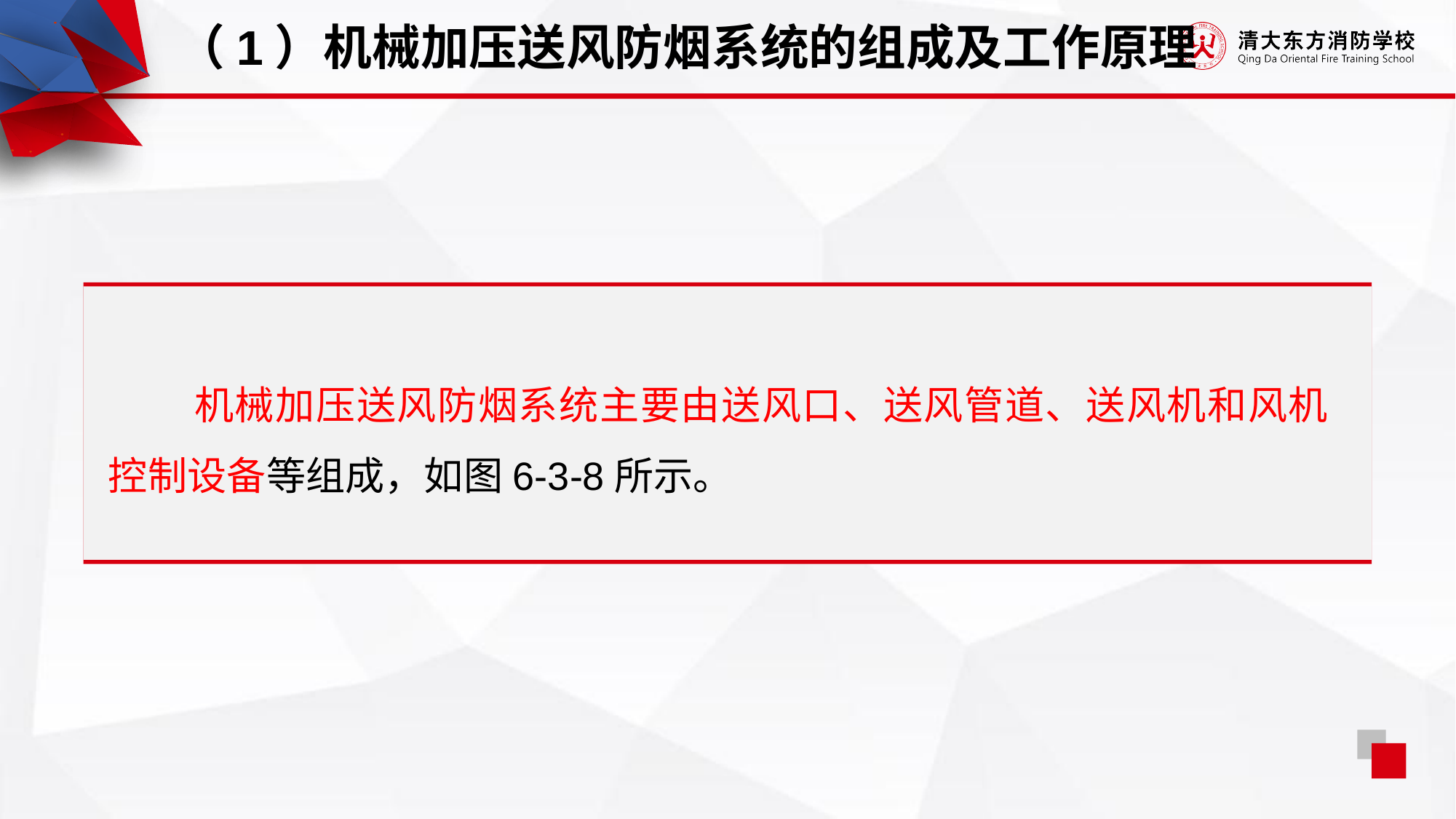

（1）机械加压送风防烟系统的组成及工作原理

机械加压送风防烟系统主要由送风口、送风管道、送风机和风机控制设备等组成，如图6-3-8所示。